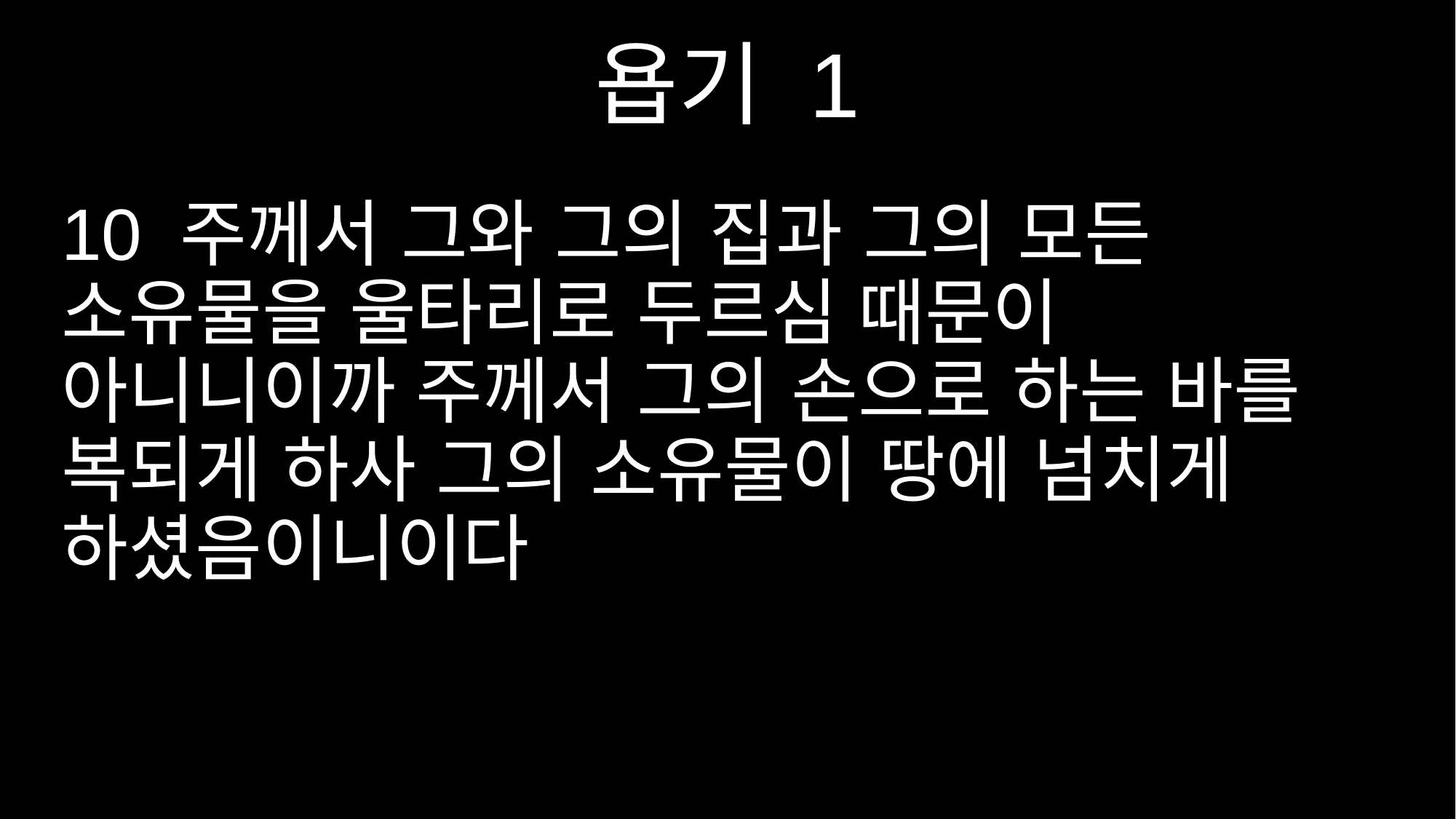

욥기 1
10 주께서 그와 그의 집과 그의 모든 소유물을 울타리로 두르심 때문이 아니니이까 주께서 그의 손으로 하는 바를 복되게 하사 그의 소유물이 땅에 넘치게 하셨음이니이다